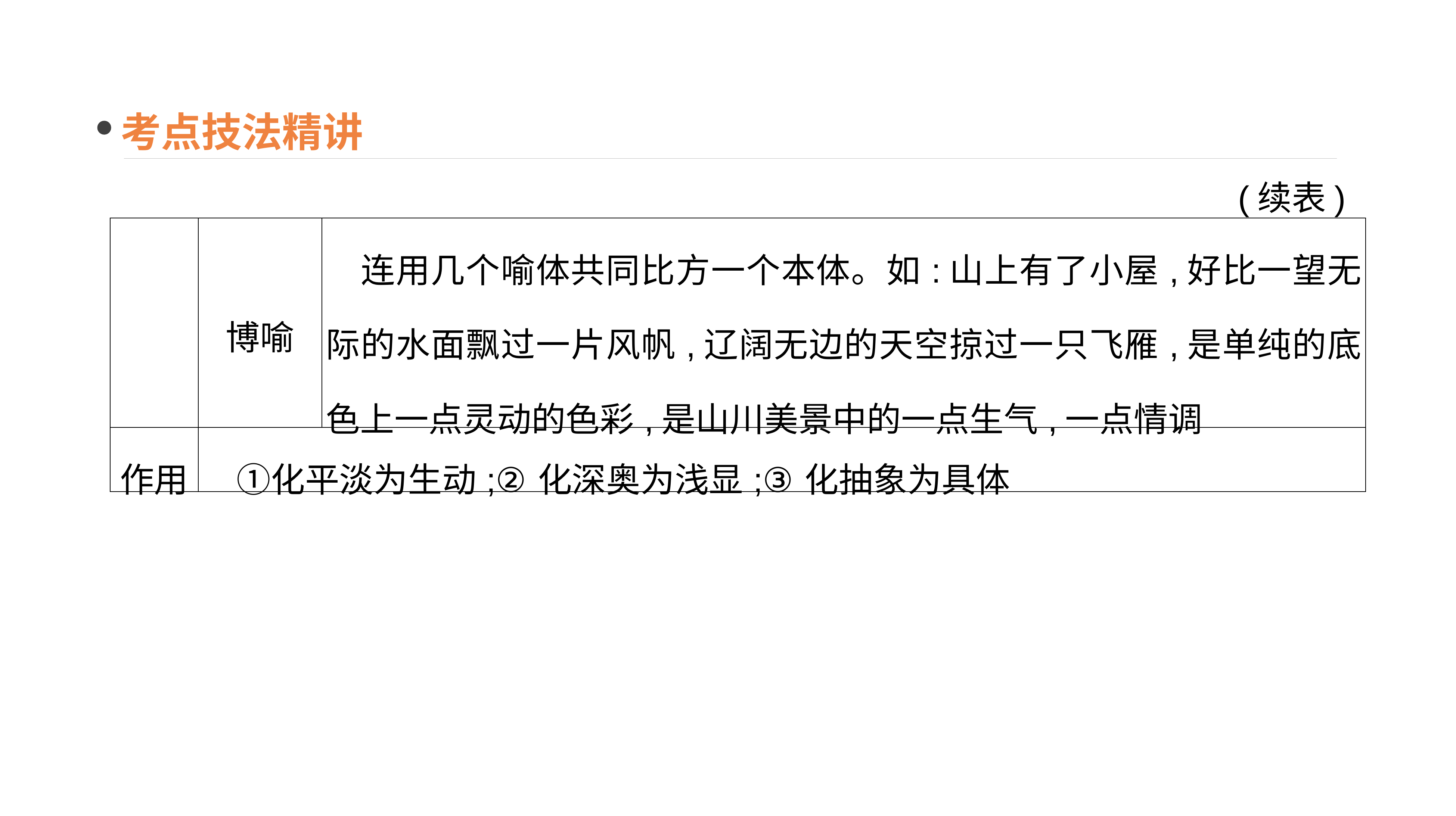

考点技法精讲

(续表)
|  | 博喻 | 连用几个喻体共同比方一个本体。如:山上有了小屋,好比一望无际的水面飘过一片风帆,辽阔无边的天空掠过一只飞雁,是单纯的底色上一点灵动的色彩,是山川美景中的一点生气,一点情调 |
| --- | --- | --- |
| 作用 | ①化平淡为生动;②化深奥为浅显;③化抽象为具体 |  |